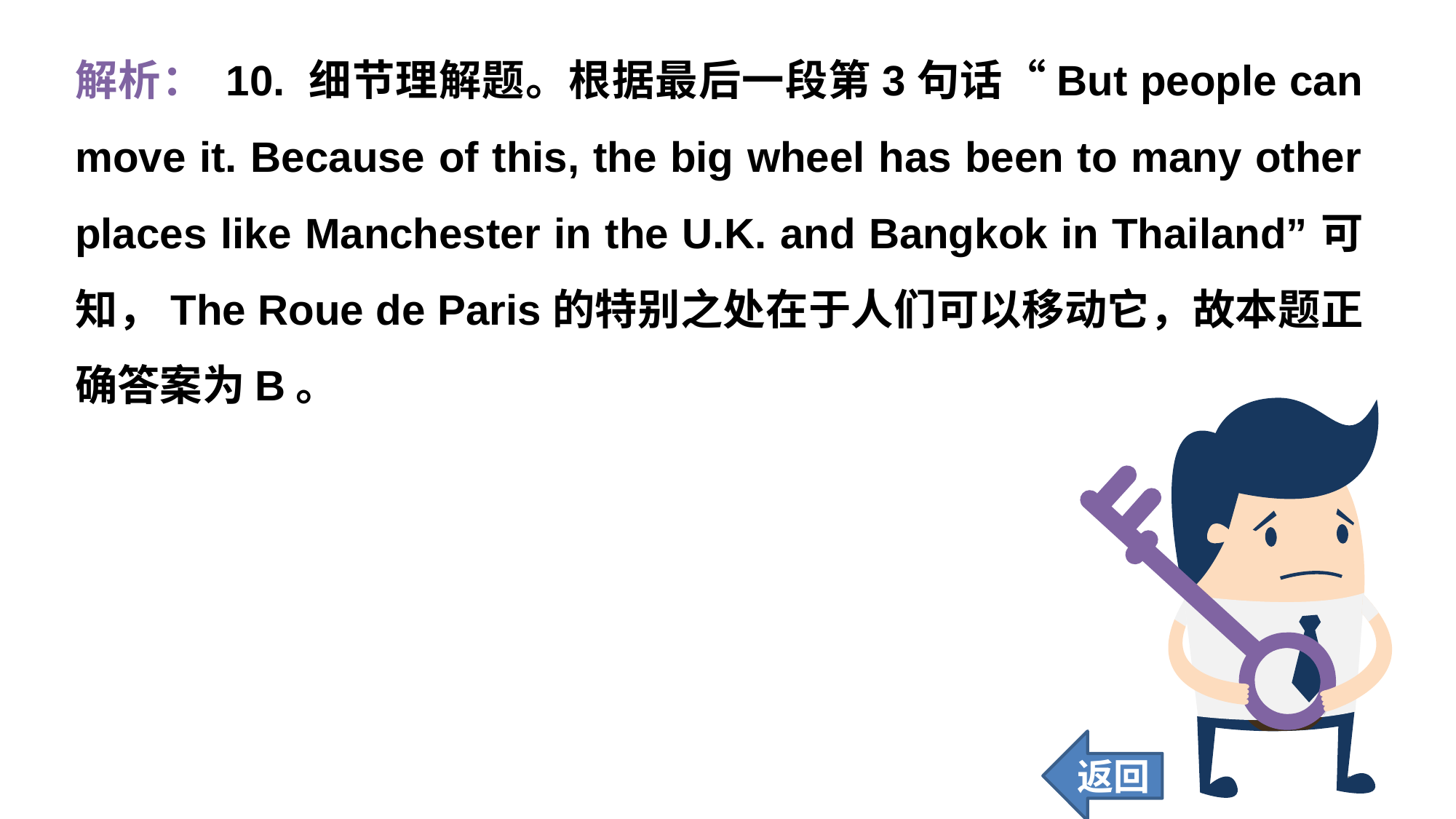

解析： 10. 细节理解题。根据最后一段第3句话“But people can move it. Because of this, the big wheel has been to many other places like Manchester in the U.K. and Bangkok in Thailand”可知，The Roue de Paris的特别之处在于人们可以移动它，故本题正确答案为B。

返回
179